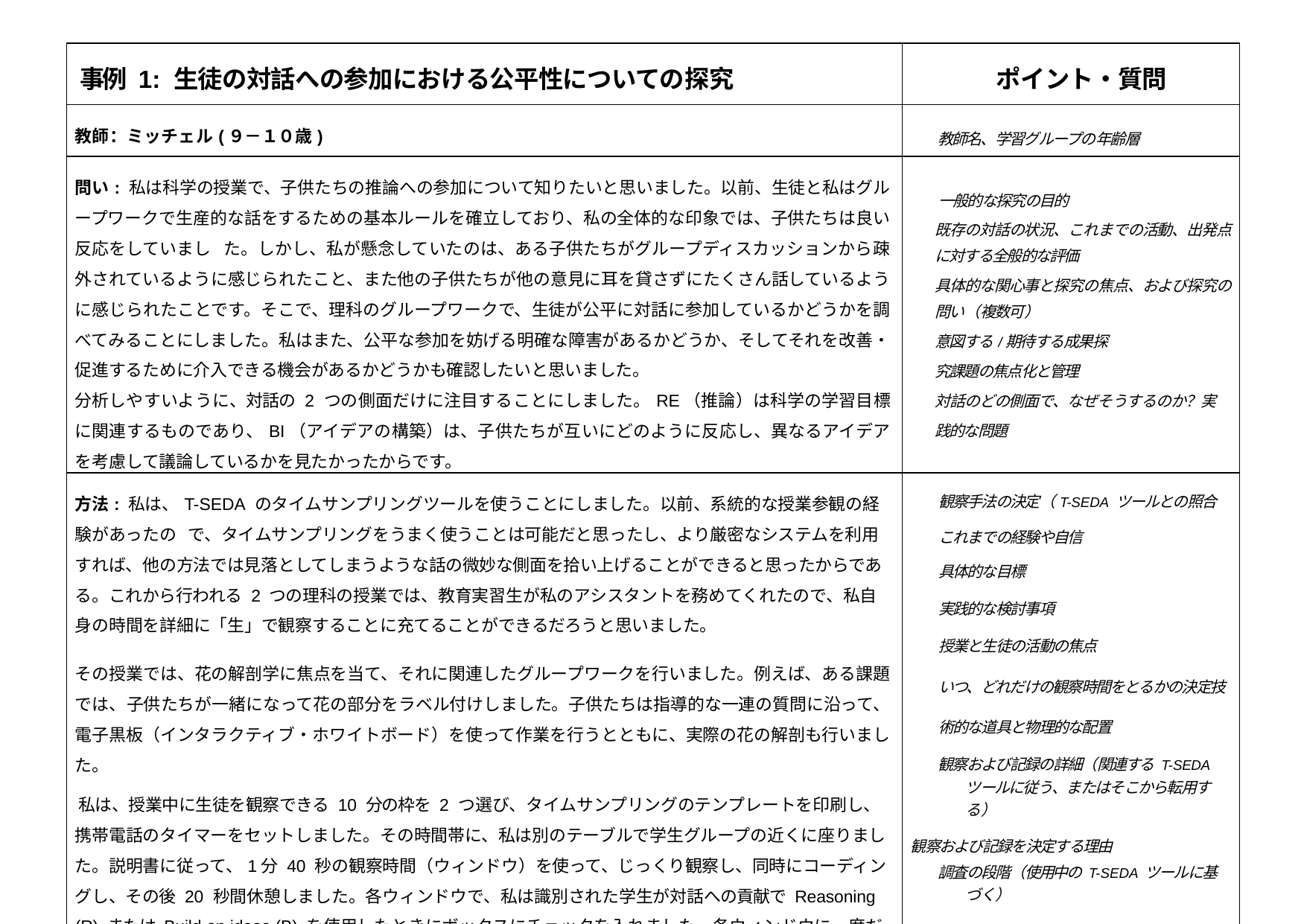

| 事例 1: 生徒の対話への参加における公平性についての探究 | ポイント・質問 |
| --- | --- |
| 教師：ミッチェル(９－１０歳) | 教師名、学習グループの年齢層 |
| 問い: 私は科学の授業で、子供たちの推論への参加について知りたいと思いました。以前、生徒と私はグループワークで生産的な話をするための基本ルールを確立しており、私の全体的な印象では、子供たちは良い反応をしていまし た。しかし、私が懸念していたのは、ある子供たちがグループディスカッションから疎外されているように感じられたこと、また他の子供たちが他の意見に耳を貸さずにたくさん話しているように感じられたことです。そこで、理科のグループワークで、生徒が公平に対話に参加しているかどうかを調べてみることにしました。私はまた、公平な参加を妨げる明確な障害があるかどうか、そしてそれを改善・促進するために介入できる機会があるかどうかも確認したいと思いました。 分析しやすいように、対話の 2 つの側面だけに注目することにしました。RE（推論）は科学の学習目標に関連するものであり、BI（アイデアの構築）は、子供たちが互いにどのように反応し、異なるアイデアを考慮して議論しているかを見たかったからです。 | 一般的な探究の目的 既存の対話の状況、これまでの活動、出発点に対する全般的な評価 具体的な関心事と探究の焦点、および探究の問い（複数可） 意図する/期待する成果探究課題の焦点化と管理 対話のどの側面で、なぜそうするのか？実践的な問題 |
| 方法: 私は、T-SEDA のタイムサンプリングツールを使うことにしました。以前、系統的な授業参観の経験があったの で、タイムサンプリングをうまく使うことは可能だと思ったし、より厳密なシステムを利用すれば、他の方法では見落としてしまうような話の微妙な側面を拾い上げることができると思ったからである。これから行われる 2 つの理科の授業では、教育実習生が私のアシスタントを務めてくれたので、私自身の時間を詳細に「生」で観察することに充てることができるだろうと思いました。 その授業では、花の解剖学に焦点を当て、それに関連したグループワークを行いました。例えば、ある課題では、子供たちが一緒になって花の部分をラベル付けしました。子供たちは指導的な一連の質問に沿って、電子黒板（インタラクティブ・ホワイトボード）を使って作業を行うとともに、実際の花の解剖も行いました。 私は、授業中に生徒を観察できる 10 分の枠を 2 つ選び、タイムサンプリングのテンプレートを印刷し、携帯電話のタイマーをセットしました。その時間帯に、私は別のテーブルで学生グループの近くに座りました。説明書に従って、1分 40 秒の観察時間（ウィンドウ）を使って、じっくり観察し、同時にコーディングし、その後 20 秒間休憩しました。各ウィンドウで、私は識別された学生が対話への貢献で Reasoning (R) または Build on ideas (B) を使用したときにボックスにチェックを入れました。各ウィンドウに一度だけチェックを入れることにしたのは、そのほうが現実的に扱いやすく、各子供の参加状況を概観するのに十分だからです。タイムサンプリングが終了したら、T-SEDA チェックリストを使って、各子供の参加度を「高」「中」「低」で評価し、この活動への参加度全般との関連で判断しました（つま り、これまでの生徒に対する印象から判断した個々の生徒の参加度の典型や期待値ではありません）。 | 観察手法の決定（T-SEDA ツールとの照合これまでの経験や自信 具体的な目標 実践的な検討事項 授業と生徒の活動の焦点 いつ、どれだけの観察時間をとるかの決定技術的な道具と物理的な配置 観察および記録の詳細（関連する T-SEDAツールに従う、またはそこから転用する） 観察および記録を決定する理由 調査の段階（使用中の T-SEDA ツールに基づく） |